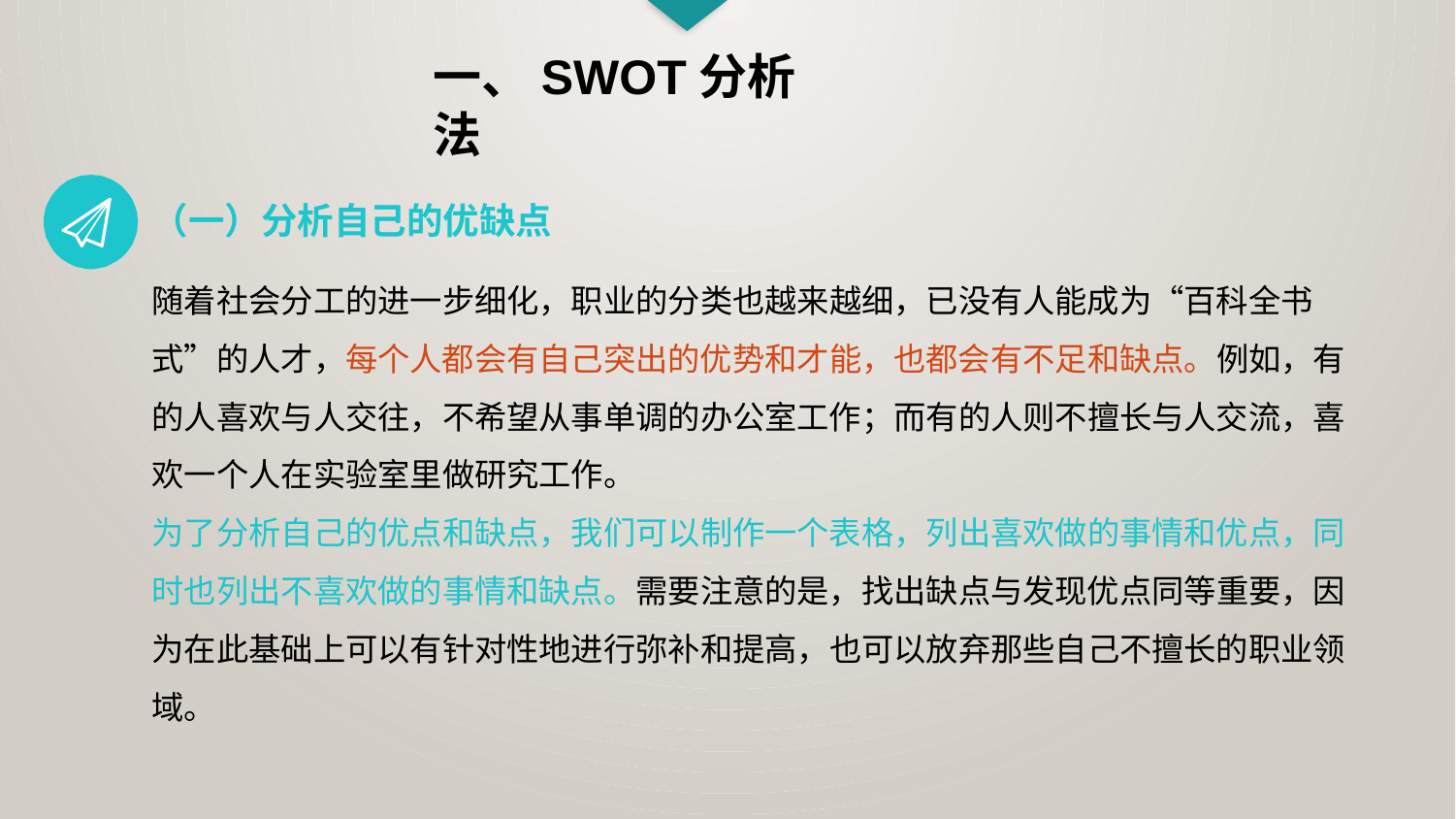

一、SWOT分析法

（一）分析自己的优缺点

随着社会分工的进一步细化，职业的分类也越来越细，已没有人能成为“百科全书式”的人才，每个人都会有自己突出的优势和才能，也都会有不足和缺点。例如，有的人喜欢与人交往，不希望从事单调的办公室工作；而有的人则不擅长与人交流，喜欢一个人在实验室里做研究工作。
为了分析自己的优点和缺点，我们可以制作一个表格，列出喜欢做的事情和优点，同时也列出不喜欢做的事情和缺点。需要注意的是，找出缺点与发现优点同等重要，因为在此基础上可以有针对性地进行弥补和提高，也可以放弃那些自己不擅长的职业领域。
43